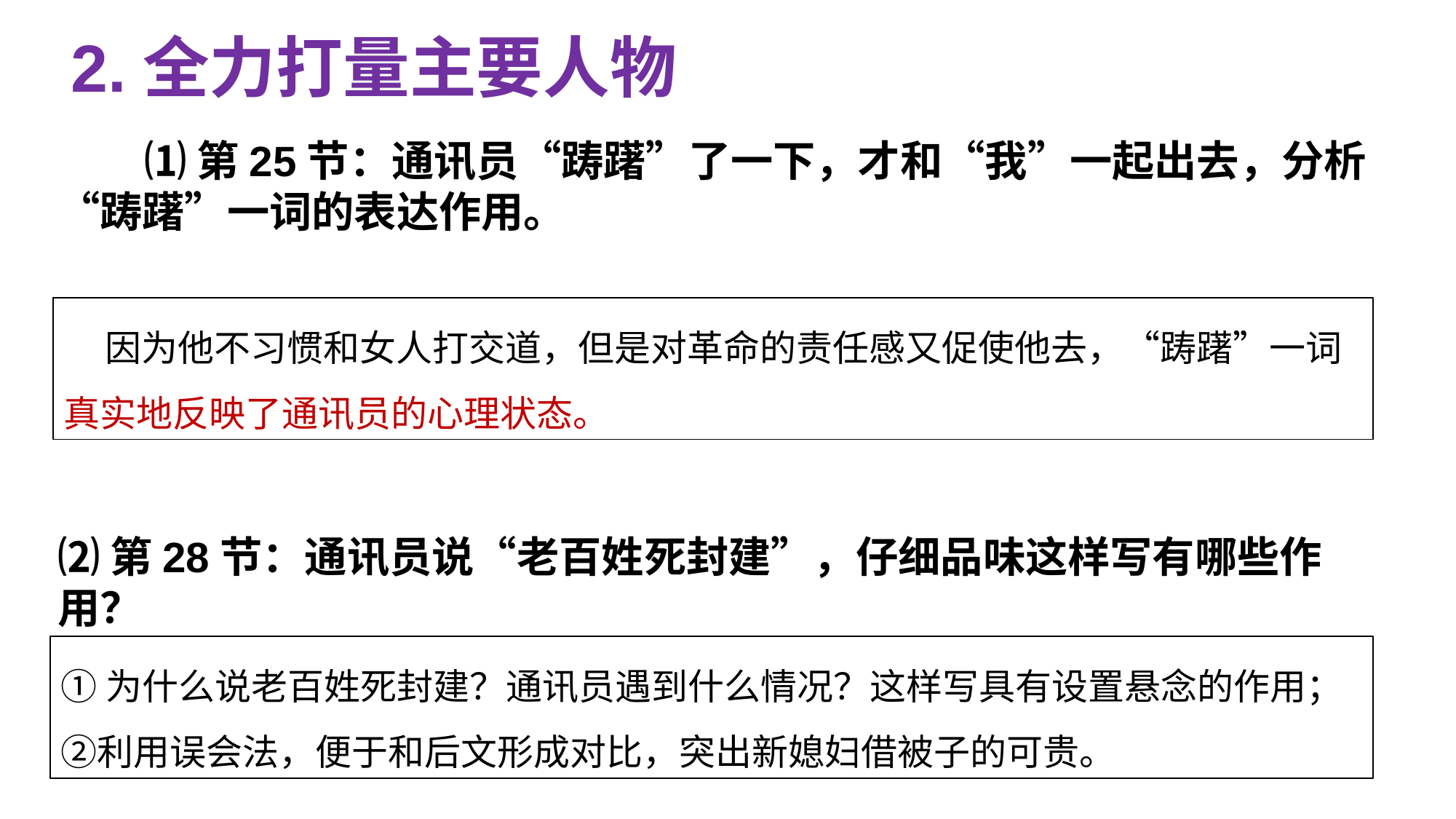

2.全力打量主要人物
         ⑴第25节：通讯员“踌躇”了一下，才和“我”一起出去，分析“踌躇”一词的表达作用。
    因为他不习惯和女人打交道，但是对革命的责任感又促使他去，“踌躇”一词真实地反映了通讯员的心理状态。
⑵第28节：通讯员说“老百姓死封建”，仔细品味这样写有哪些作用？
①为什么说老百姓死封建？通讯员遇到什么情况？这样写具有设置悬念的作用；②利用误会法，便于和后文形成对比，突出新媳妇借被子的可贵。